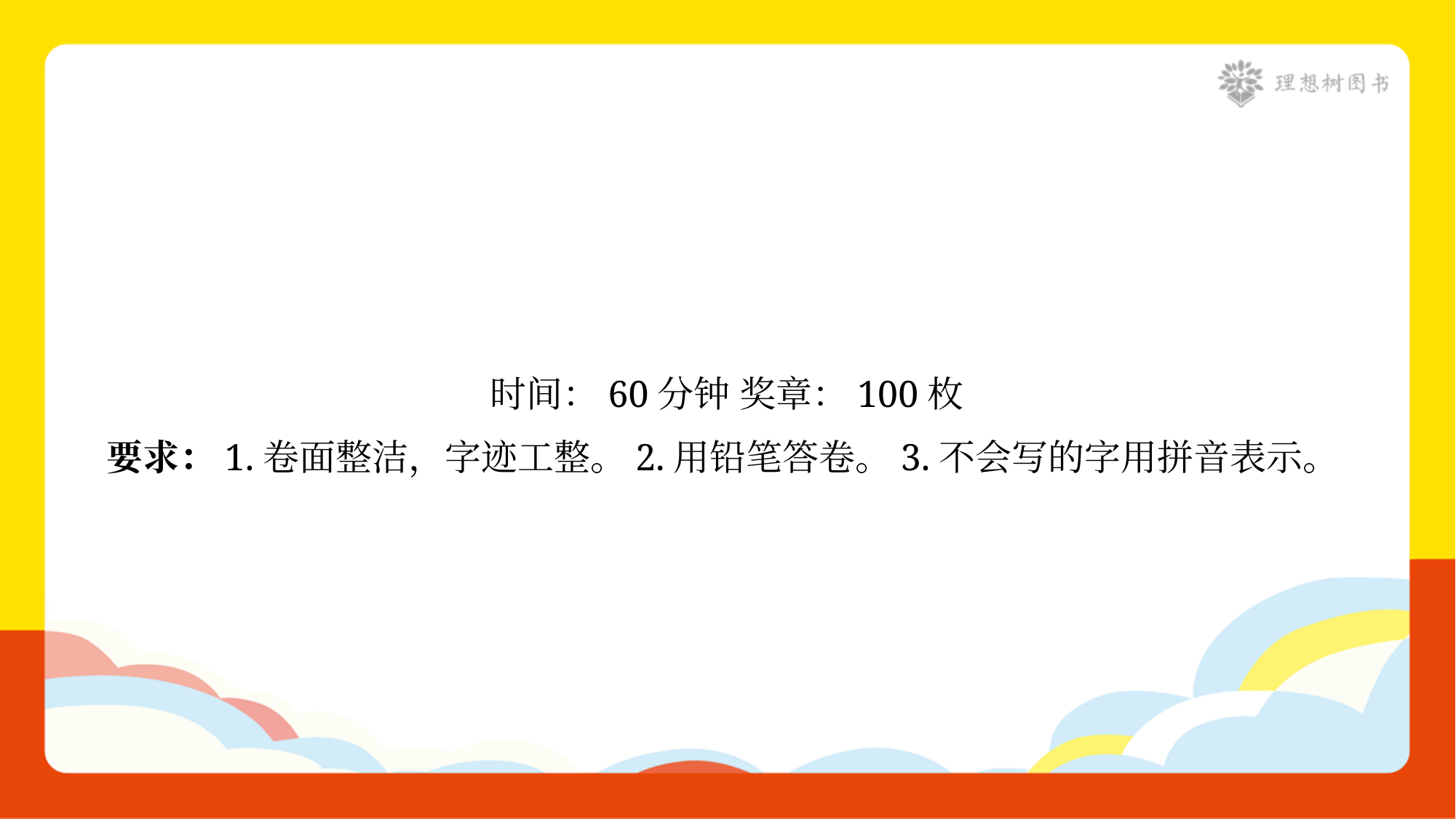

时间：60分钟 奖章：100枚
要求：1.卷面整洁，字迹工整。2.用铅笔答卷。3.不会写的字用拼音表示。